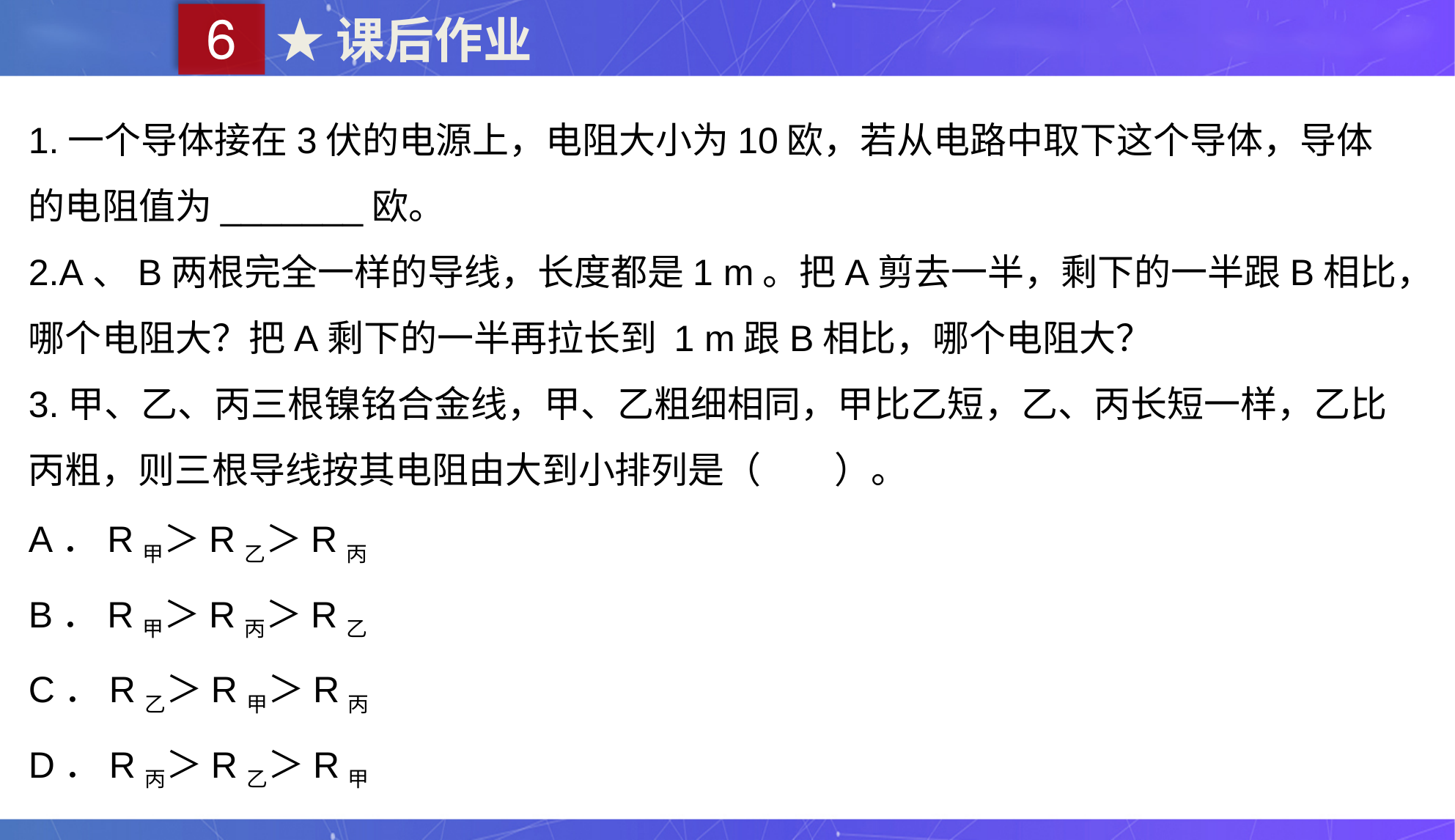

6
★课后作业
1.一个导体接在3伏的电源上，电阻大小为10欧，若从电路中取下这个导体，导体的电阻值为_______欧。
2.A、B两根完全一样的导线，长度都是1 m。把A剪去一半，剩下的一半跟B相比，哪个电阻大？把A剩下的一半再拉长到 1 m跟B相比，哪个电阻大？
3.甲、乙、丙三根镍铭合金线，甲、乙粗细相同，甲比乙短，乙、丙长短一样，乙比丙粗，则三根导线按其电阻由大到小排列是（　　）。
A．R甲＞R乙＞R丙
B．R甲＞R丙＞R乙
C．R乙＞R甲＞R丙
D．R丙＞R乙＞R甲